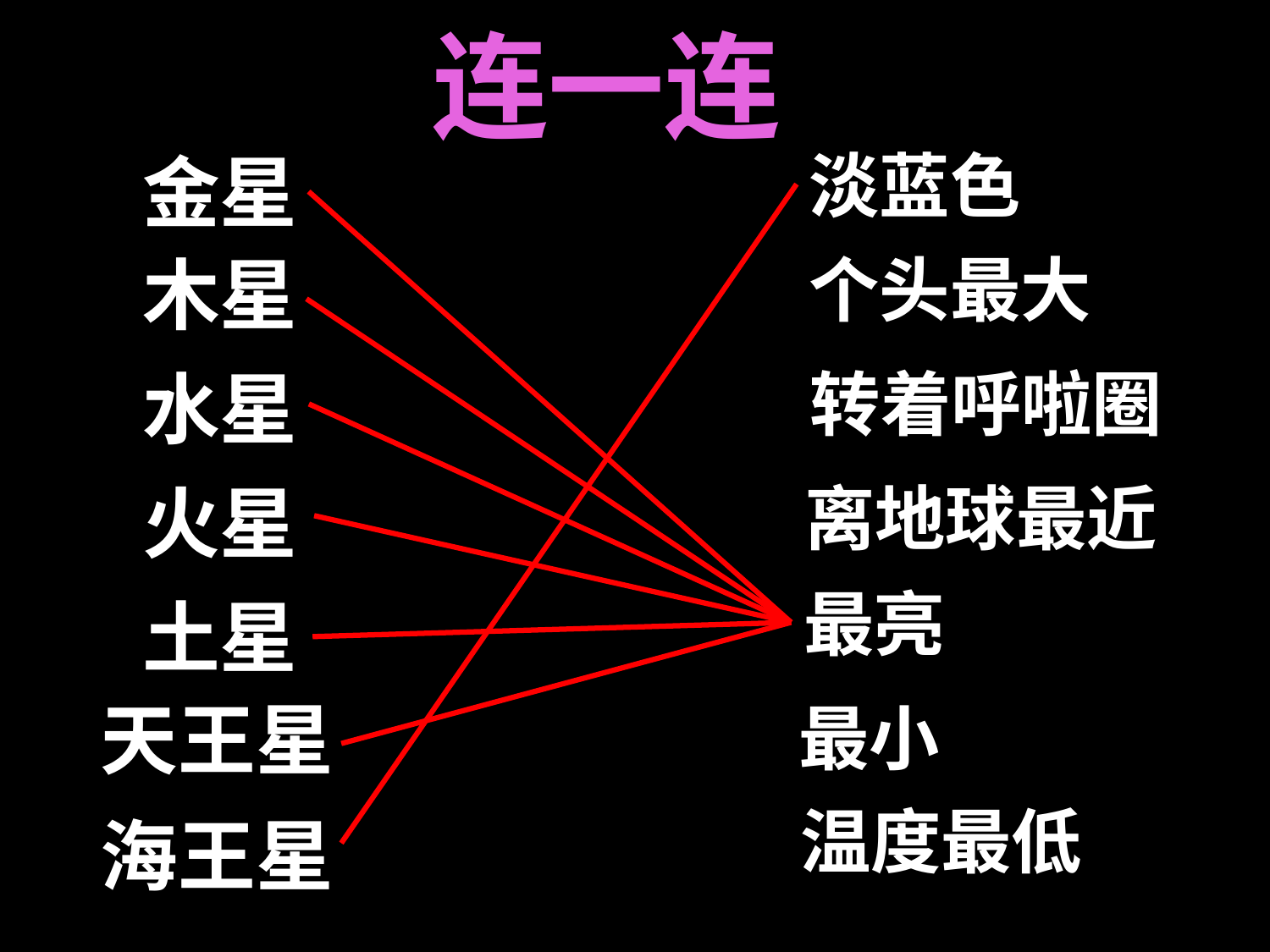

连一连
淡蓝色
金星
木星
个头最大
水星
转着呼啦圈
火星
离地球最近
最亮
土星
天王星
最小
温度最低
海王星